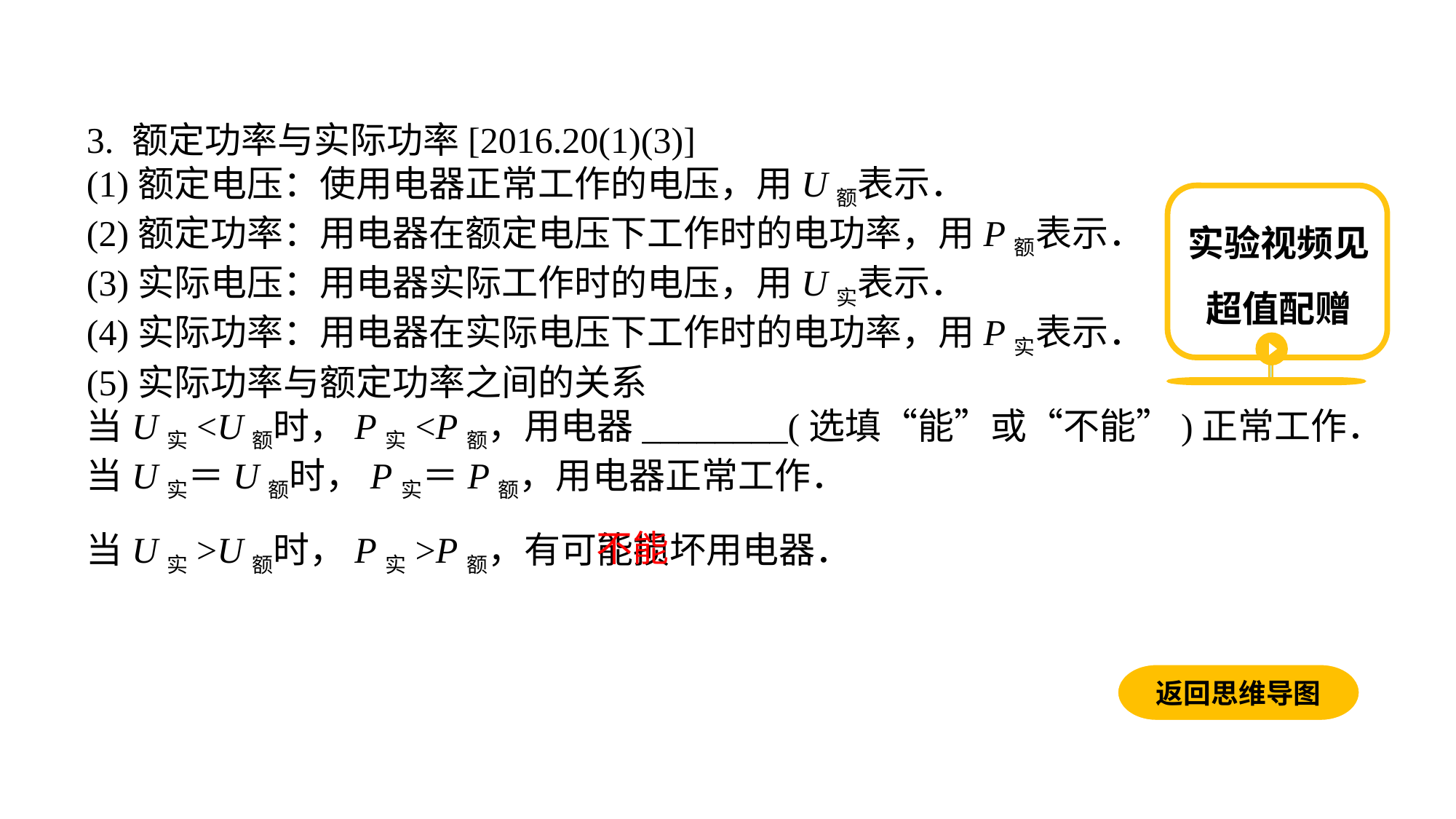

3. 额定功率与实际功率[2016.20(1)(3)](1)额定电压：使用电器正常工作的电压，用U额表示．(2)额定功率：用电器在额定电压下工作时的电功率，用P额表示．(3)实际电压：用电器实际工作时的电压，用U实表示．(4)实际功率：用电器在实际电压下工作时的电功率，用P实表示．(5)实际功率与额定功率之间的关系当U实<U额时，P实<P额，用电器________(选填“能”或“不能”)正常工作．当U实＝U额时，P实＝P额，用电器正常工作．当U实>U额时，P实>P额，有可能损坏用电器．

实验视频见超值配赠
不能
返回思维导图